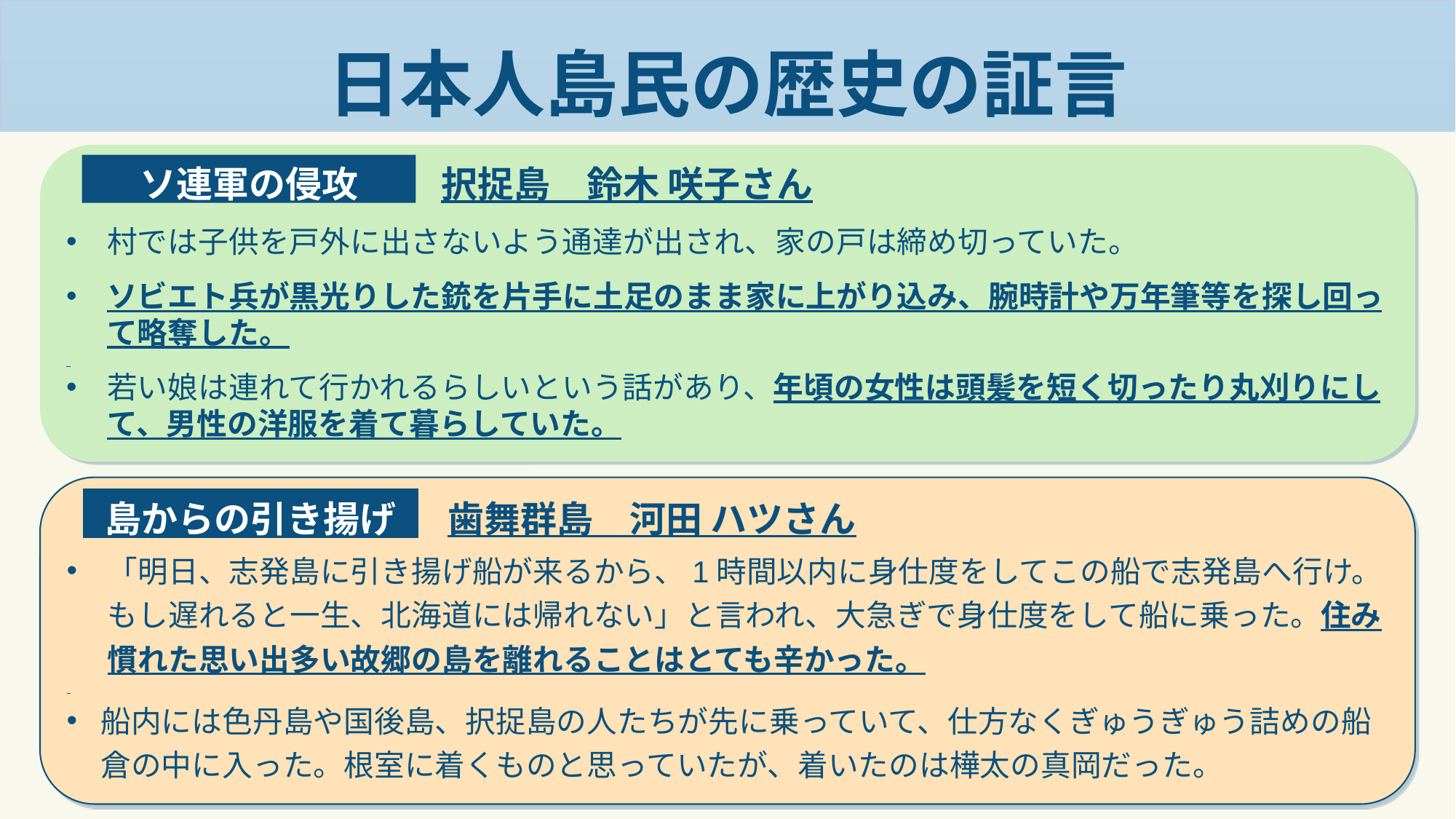

# 日本人島民の歴史の証言

村では子供を戸外に出さないよう通達が出され、家の戸は締め切っていた。

ソビエト兵が黒光りした銃を片手に土足のまま家に上がり込み、腕時計や万年筆等を探し回って略奪した。

若い娘は連れて行かれるらしいという話があり、年頃の女性は頭髪を短く切ったり丸刈りにして、男性の洋服を着て暮らしていた。
ソ連軍の侵攻
　択捉島　鈴木 咲子さん
「明日、志発島に引き揚げ船が来るから、1時間以内に身仕度をしてこの船で志発島へ行け。もし遅れると一生、北海道には帰れない」と言われ、大急ぎで身仕度をして船に乗った。住み慣れた思い出多い故郷の島を離れることはとても辛かった。

船内には色丹島や国後島、択捉島の人たちが先に乗っていて、仕方なくぎゅうぎゅう詰めの船倉の中に入った。根室に着くものと思っていたが、着いたのは樺太の真岡だった。
島からの引き揚げ
　歯舞群島　河田 ハツさん